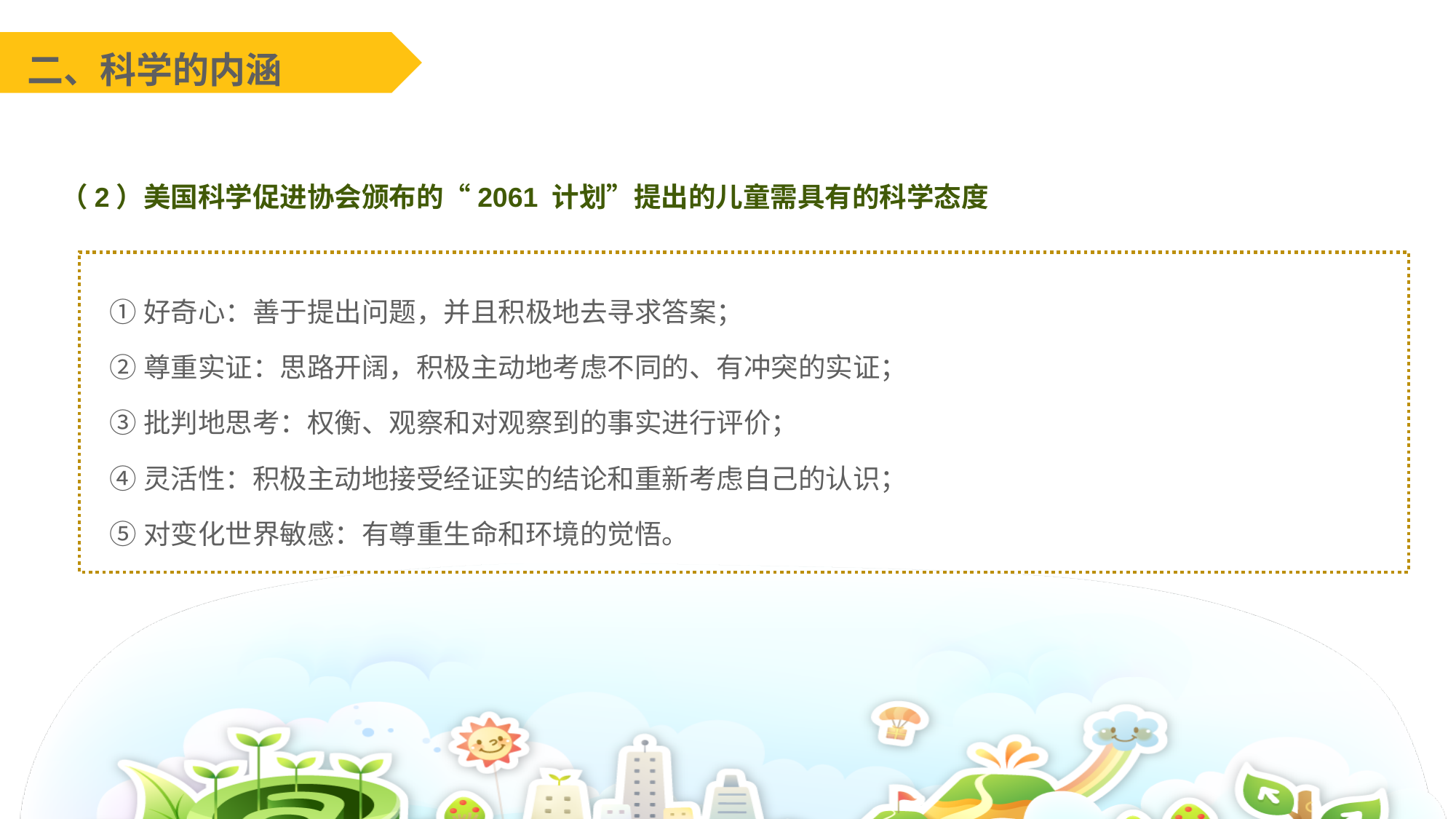

二、科学的内涵

（2）美国科学促进协会颁布的“2061 计划”提出的儿童需具有的科学态度

①好奇心：善于提出问题，并且积极地去寻求答案；
②尊重实证：思路开阔，积极主动地考虑不同的、有冲突的实证；
③批判地思考：权衡、观察和对观察到的事实进行评价；
④灵活性：积极主动地接受经证实的结论和重新考虑自己的认识；
⑤对变化世界敏感：有尊重生命和环境的觉悟。